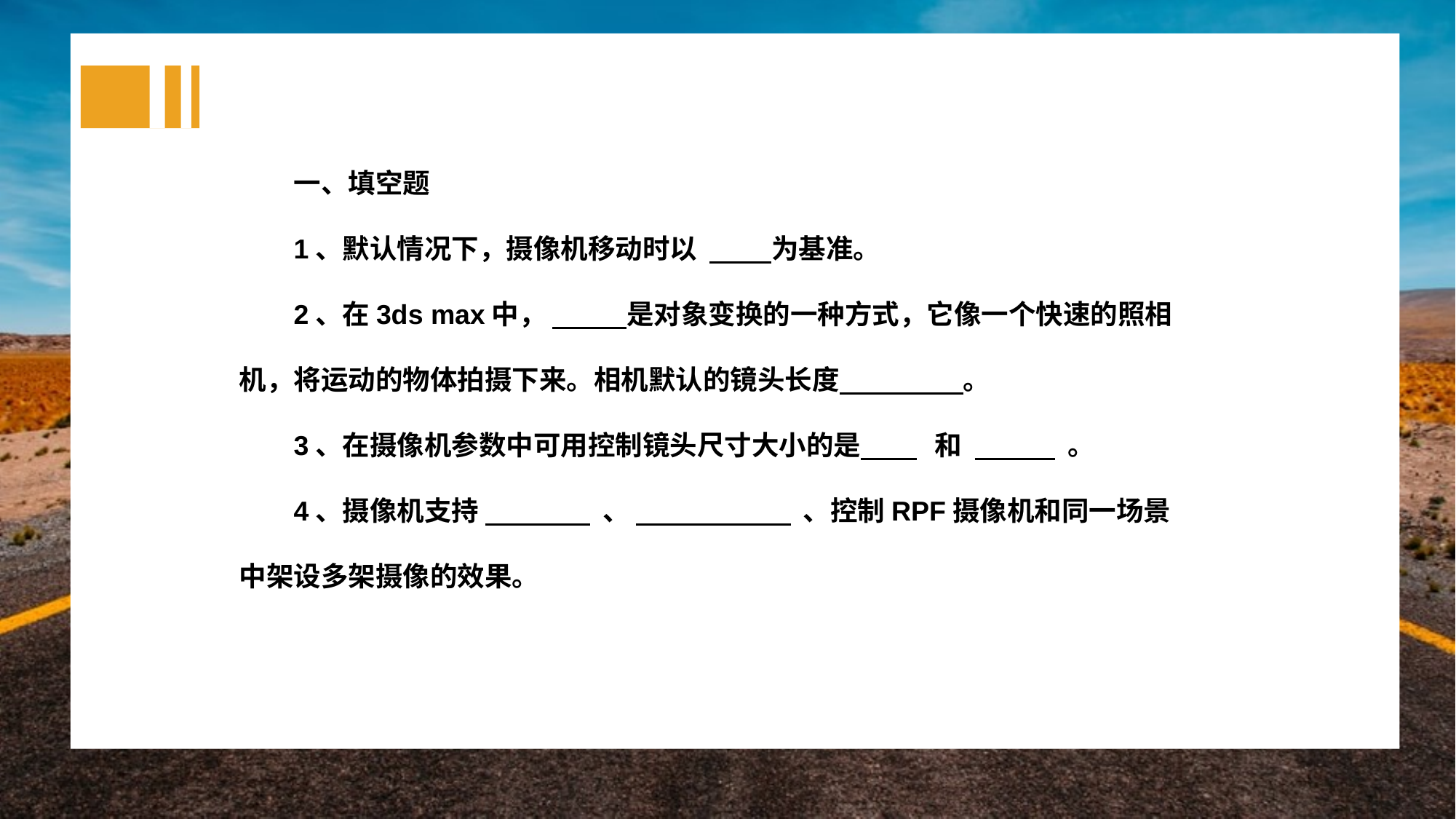

一、填空题
1、默认情况下，摄像机移动时以            为基准。
2、在3ds max中，             是对象变换的一种方式，它像一个快速的照相机，将运动的物体拍摄下来。相机默认的镜头长度                    。
3、在摄像机参数中可用控制镜头尺寸大小的是            和                 。
4、摄像机支持                    、                            、控制RPF摄像机和同一场景中架设多架摄像的效果。